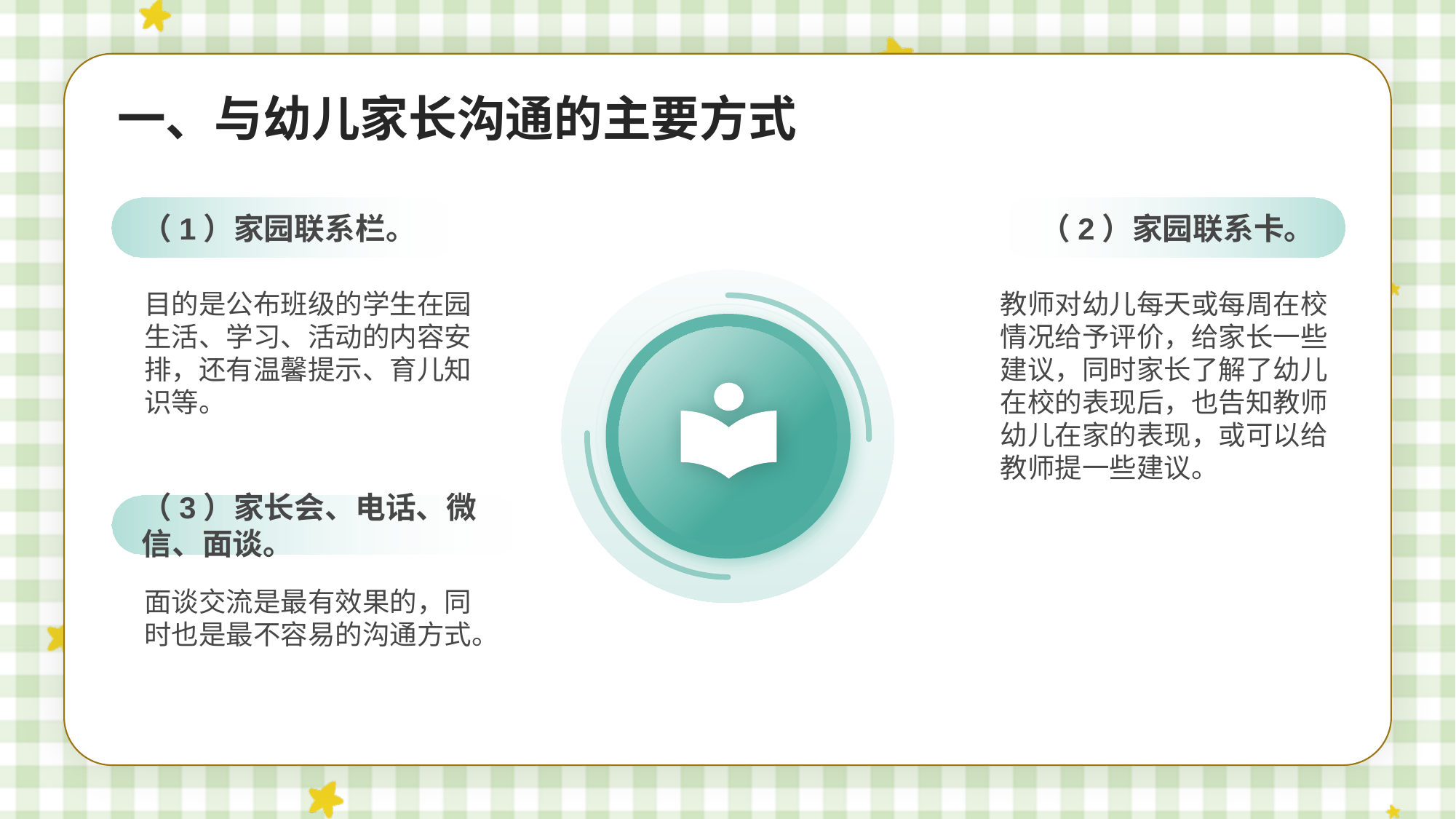

一、与幼儿家长沟通的主要方式
（1）家园联系栏。
（2）家园联系卡。

80

教师对幼儿每天或每周在校情况给予评价，给家长一些建议，同时家长了解了幼儿在校的表现后，也告知教师幼儿在家的表现，或可以给教师提一些建议。
目的是公布班级的学生在园生活、学习、活动的内容安排，还有温馨提示、育儿知识等。

（3）家长会、电话、微信、面谈。
面谈交流是最有效果的，同时也是最不容易的沟通方式。